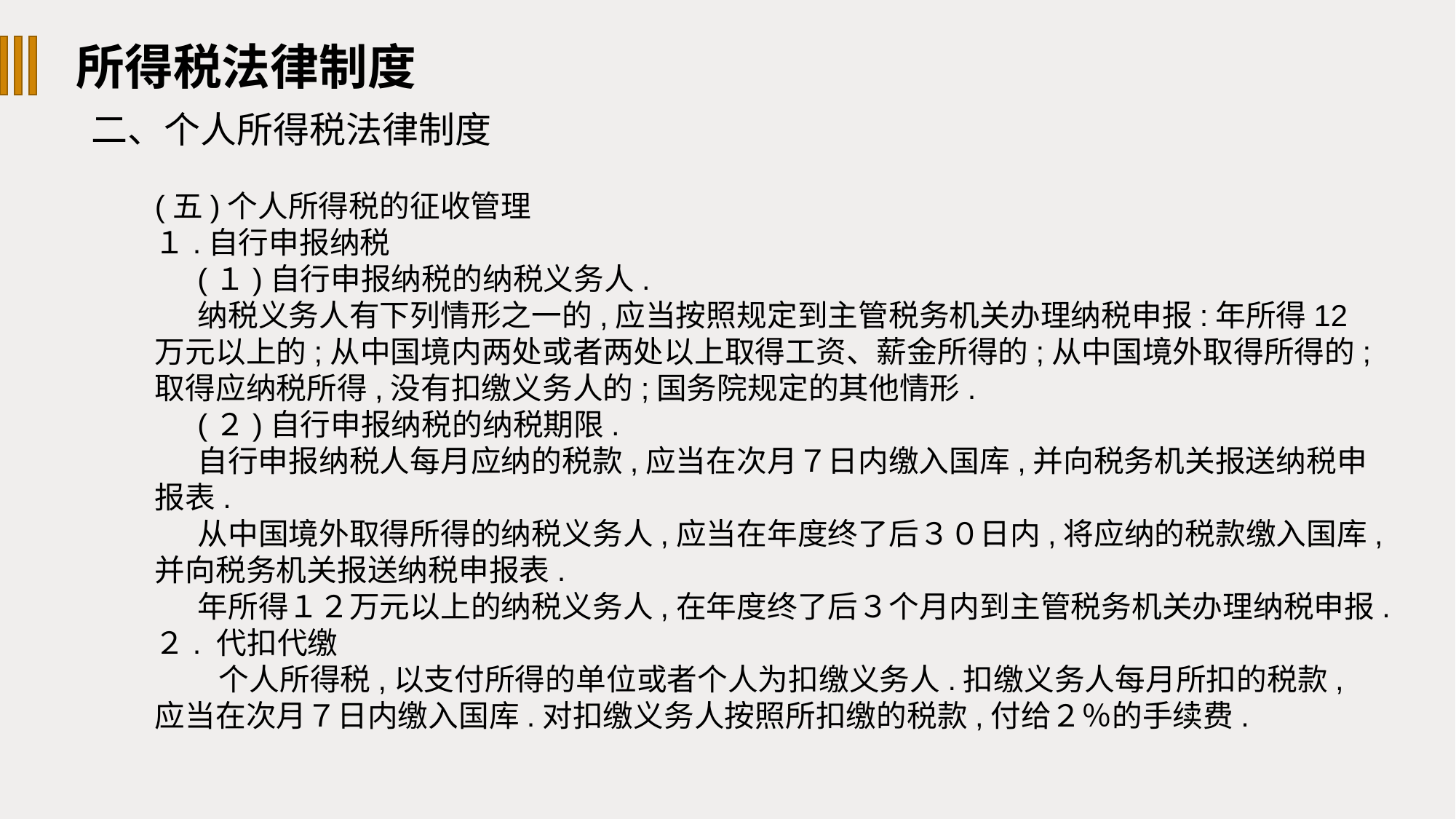

所得税法律制度

二、个人所得税法律制度

(五)个人所得税的征收管理
１.自行申报纳税
(１)自行申报纳税的纳税义务人.
纳税义务人有下列情形之一的,应当按照规定到主管税务机关办理纳税申报:年所得12万元以上的;从中国境内两处或者两处以上取得工资、薪金所得的;从中国境外取得所得的;取得应纳税所得,没有扣缴义务人的;国务院规定的其他情形.
(２)自行申报纳税的纳税期限.
自行申报纳税人每月应纳的税款,应当在次月７日内缴入国库,并向税务机关报送纳税申报表.
从中国境外取得所得的纳税义务人,应当在年度终了后３０日内,将应纳的税款缴入国库,并向税务机关报送纳税申报表.
年所得１２万元以上的纳税义务人,在年度终了后３个月内到主管税务机关办理纳税申报.
２. 代扣代缴
个人所得税,以支付所得的单位或者个人为扣缴义务人.扣缴义务人每月所扣的税款,应当在次月７日内缴入国库.对扣缴义务人按照所扣缴的税款,付给２％的手续费.